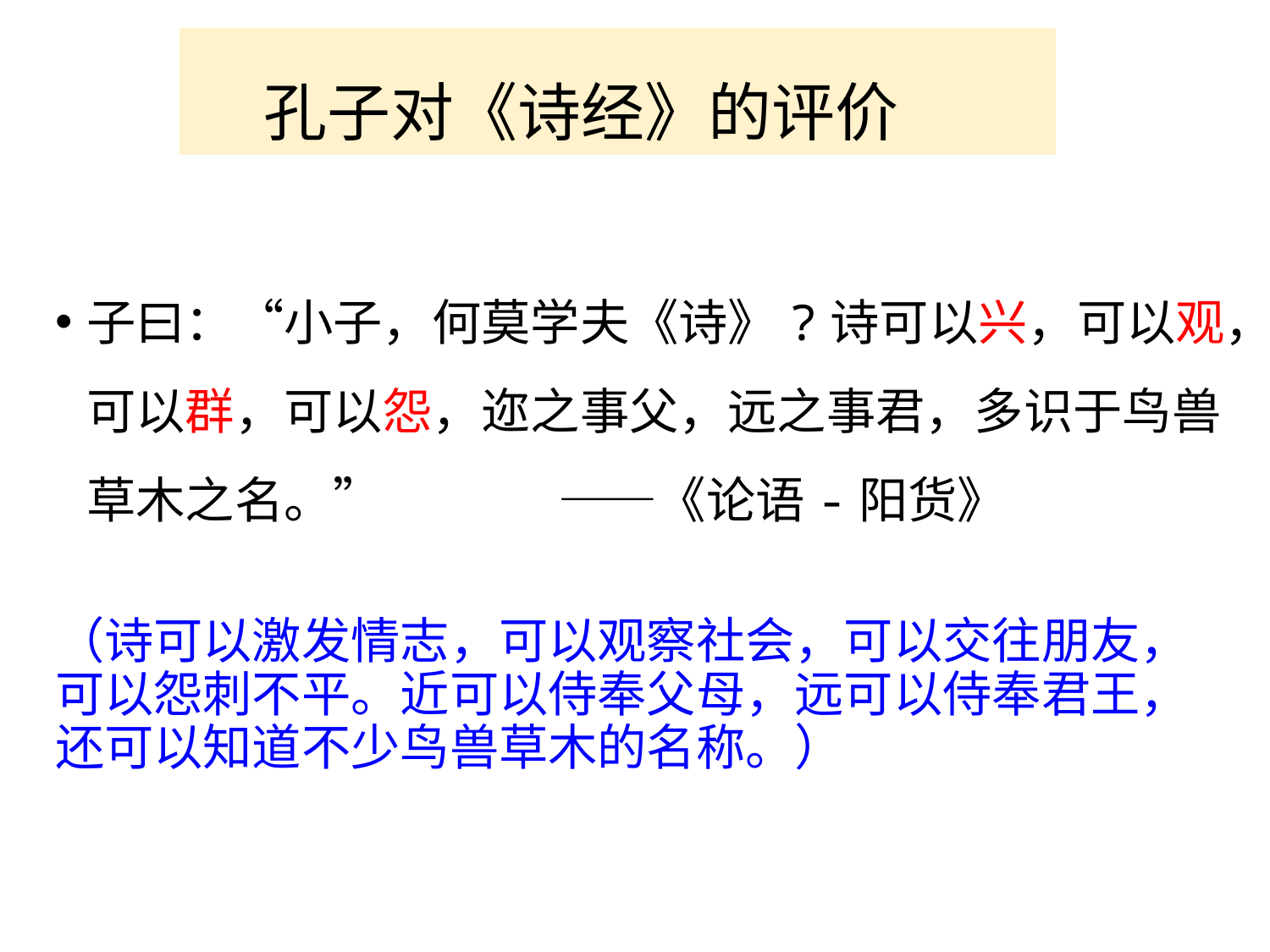

孔子对《诗经》的评价

子曰：“小子，何莫学夫《诗》?诗可以兴，可以观，可以群，可以怨，迩之事父，远之事君，多识于鸟兽草木之名。”                ——《论语-阳货》

（诗可以激发情志，可以观察社会，可以交往朋友，可以怨刺不平。近可以侍奉父母，远可以侍奉君王，还可以知道不少鸟兽草木的名称。）